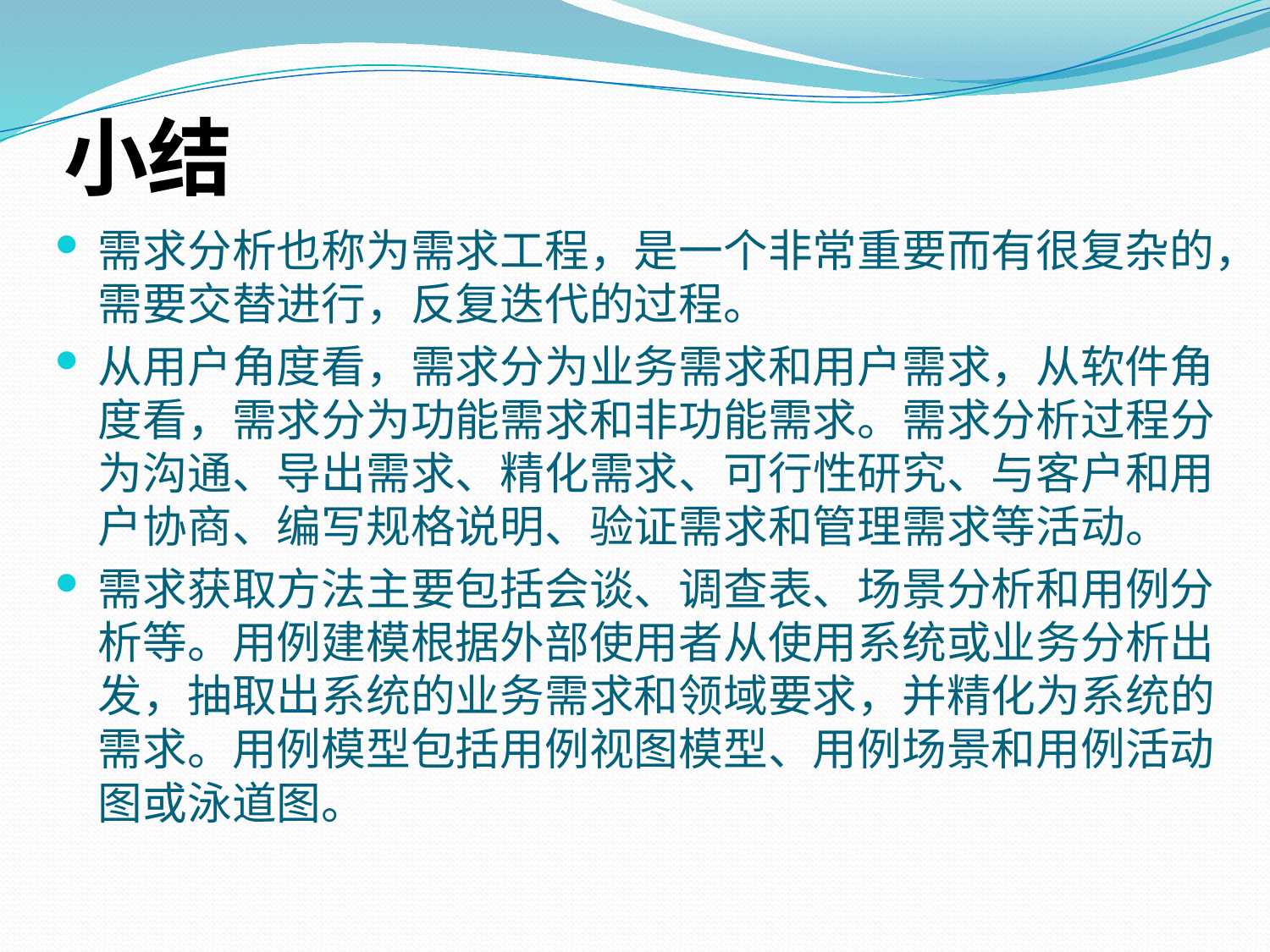

# 小结
需求分析也称为需求工程，是一个非常重要而有很复杂的，需要交替进行，反复迭代的过程。
从用户角度看，需求分为业务需求和用户需求，从软件角度看，需求分为功能需求和非功能需求。需求分析过程分为沟通、导出需求、精化需求、可行性研究、与客户和用户协商、编写规格说明、验证需求和管理需求等活动。
需求获取方法主要包括会谈、调查表、场景分析和用例分析等。用例建模根据外部使用者从使用系统或业务分析出发，抽取出系统的业务需求和领域要求，并精化为系统的需求。用例模型包括用例视图模型、用例场景和用例活动图或泳道图。